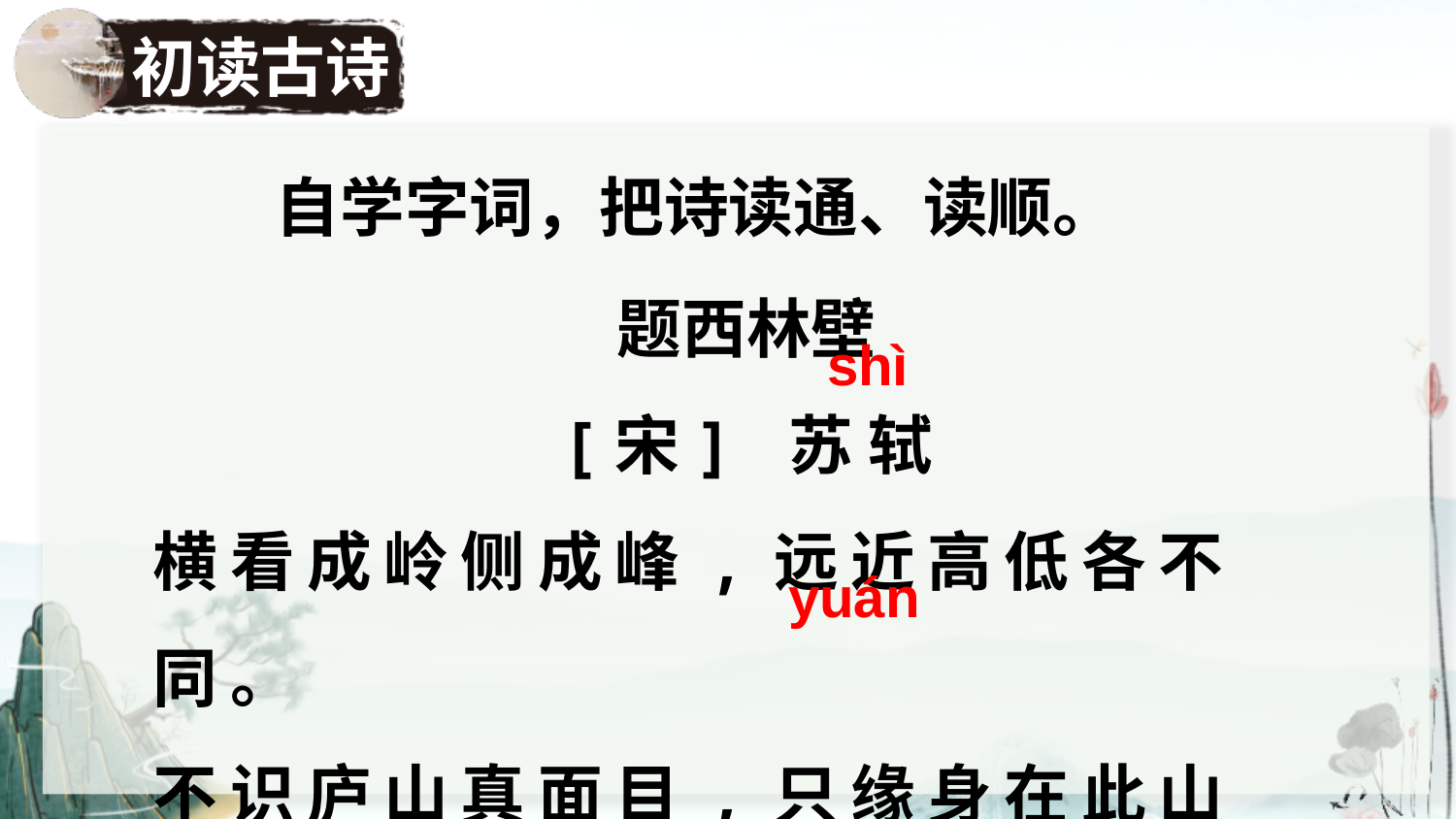

初读古诗
自学字词，把诗读通、读顺。
题西林壁
[宋] 苏 轼
横看成岭侧成峰,远近高低各不同。
不识庐山真面目,只缘身在此山中。
shì
yuán